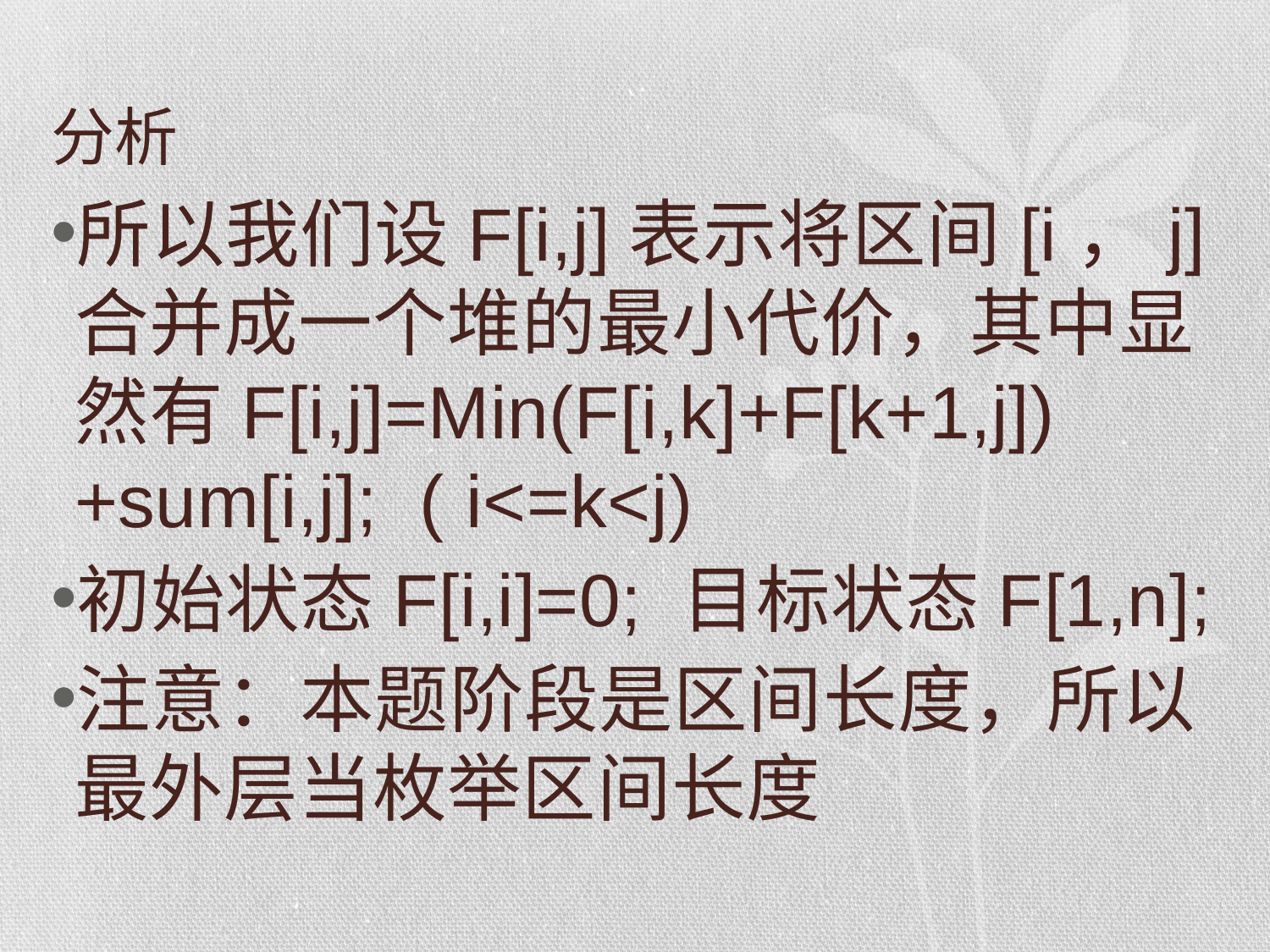

# 分析
所以我们设F[i,j]表示将区间[i，j]合并成一个堆的最小代价，其中显然有F[i,j]=Min(F[i,k]+F[k+1,j])+sum[i,j];  ( i<=k<j)
初始状态F[i,i]=0; 目标状态F[1,n];
注意：本题阶段是区间长度，所以最外层当枚举区间长度